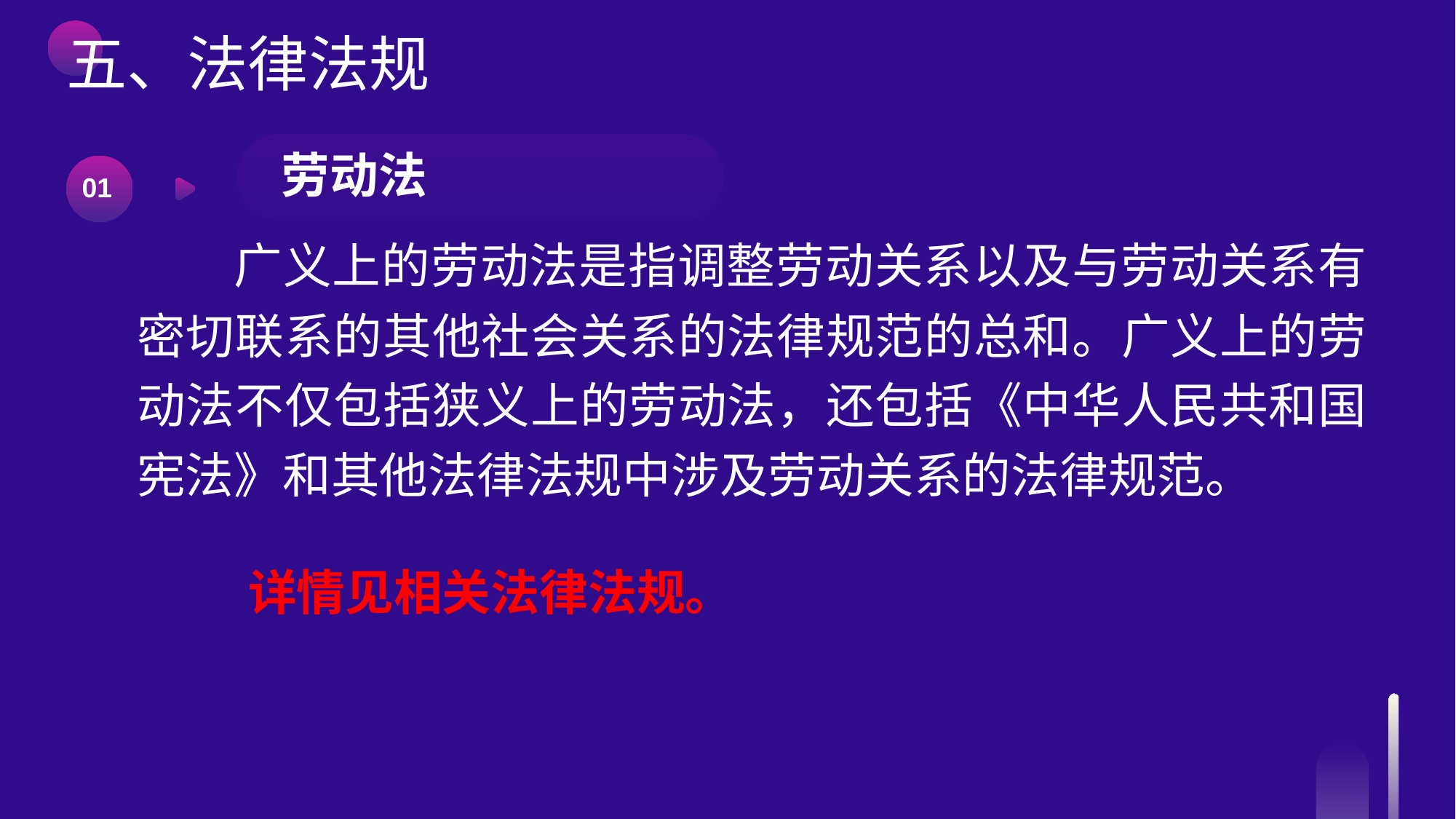

五、法律法规

劳动法

01

广义上的劳动法是指调整劳动关系以及与劳动关系有密切联系的其他社会关系的法律规范的总和。广义上的劳动法不仅包括狭义上的劳动法，还包括《中华人民共和国宪法》和其他法律法规中涉及劳动关系的法律规范。
详情见相关法律法规。